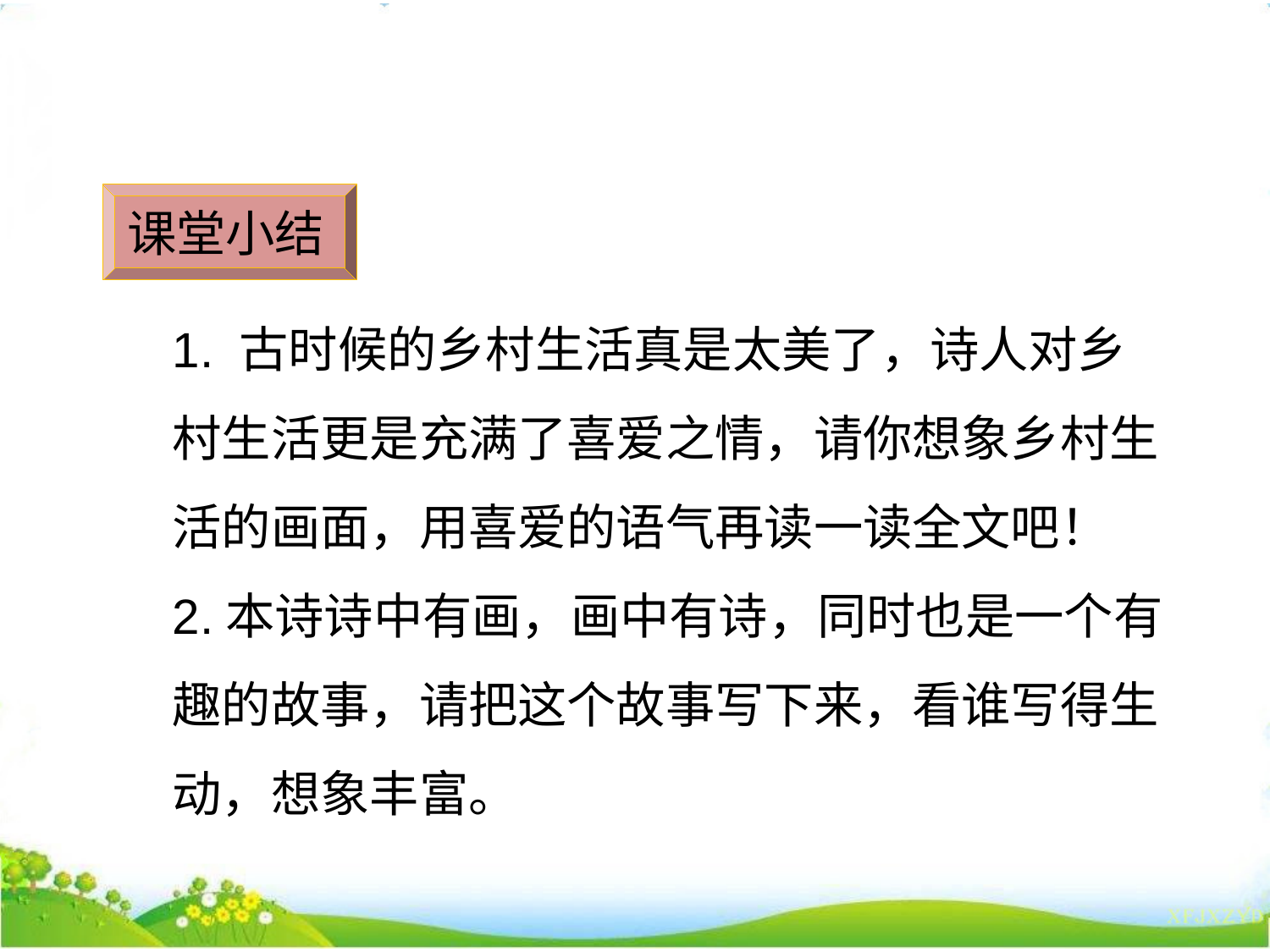

课堂小结
1. 古时候的乡村生活真是太美了，诗人对乡村生活更是充满了喜爱之情，请你想象乡村生活的画面，用喜爱的语气再读一读全文吧！
2.本诗诗中有画，画中有诗，同时也是一个有趣的故事，请把这个故事写下来，看谁写得生动，想象丰富。